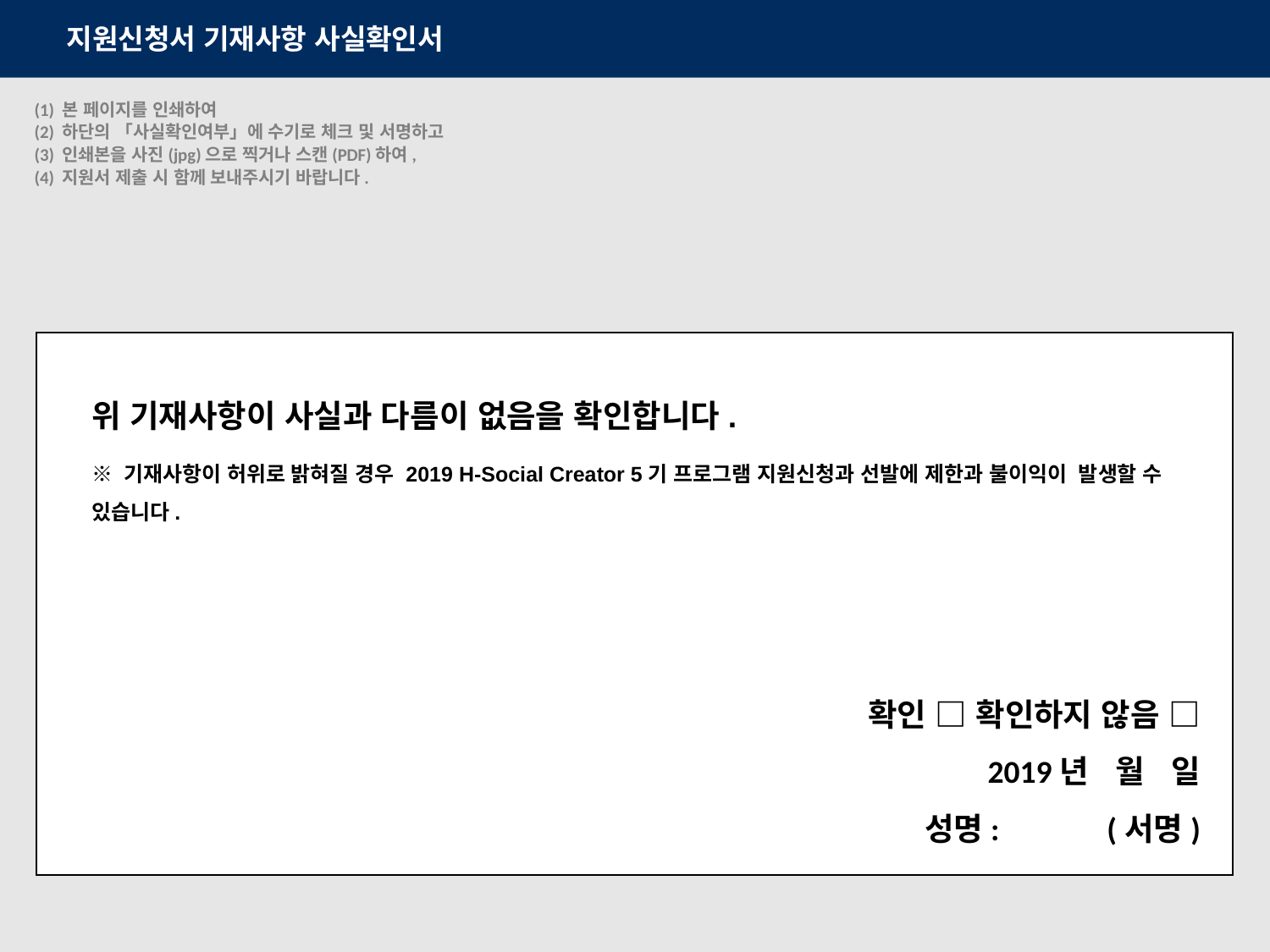

지원신청서 기재사항 사실확인서
(1) 본 페이지를 인쇄하여
(2) 하단의 「사실확인여부」에 수기로 체크 및 서명하고
(3) 인쇄본을 사진(jpg)으로 찍거나 스캔(PDF)하여,
(4) 지원서 제출 시 함께 보내주시기 바랍니다.

위 기재사항이 사실과 다름이 없음을 확인합니다.
※ 기재사항이 허위로 밝혀질 경우 2019 H-Social Creator 5기 프로그램 지원신청과 선발에 제한과 불이익이  발생할 수 있습니다.
확인 □ 확인하지 않음 □
2019년   월   일
성명:               (서명)